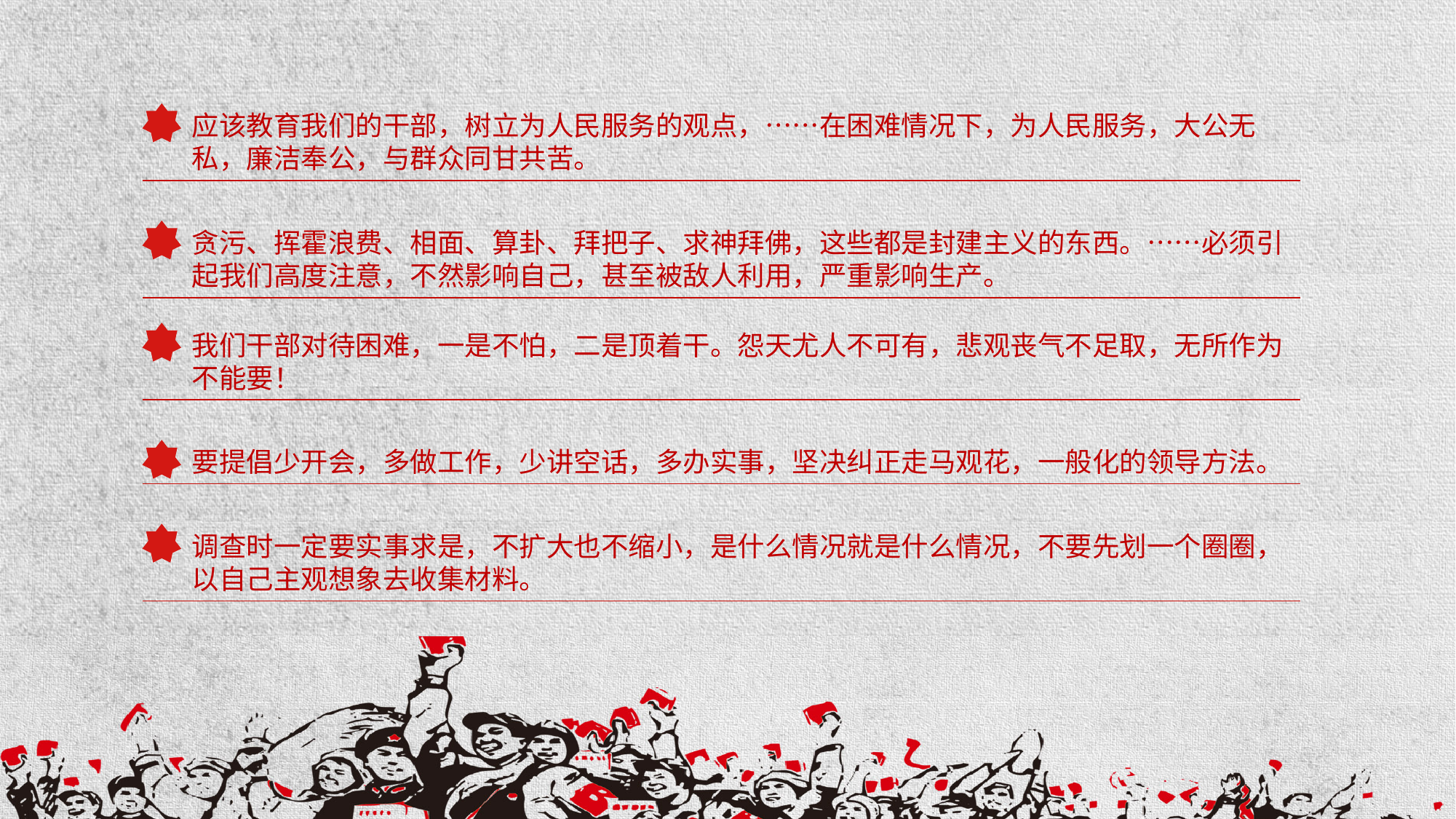

应该教育我们的干部，树立为人民服务的观点，……在困难情况下，为人民服务，大公无私，廉洁奉公，与群众同甘共苦。

贪污、挥霍浪费、相面、算卦、拜把子、求神拜佛，这些都是封建主义的东西。……必须引起我们高度注意，不然影响自己，甚至被敌人利用，严重影响生产。

我们干部对待困难，一是不怕，二是顶着干。怨天尤人不可有，悲观丧气不足取，无所作为不能要！

要提倡少开会，多做工作，少讲空话，多办实事，坚决纠正走马观花，一般化的领导方法。

调查时一定要实事求是，不扩大也不缩小，是什么情况就是什么情况，不要先划一个圈圈，以自己主观想象去收集材料。